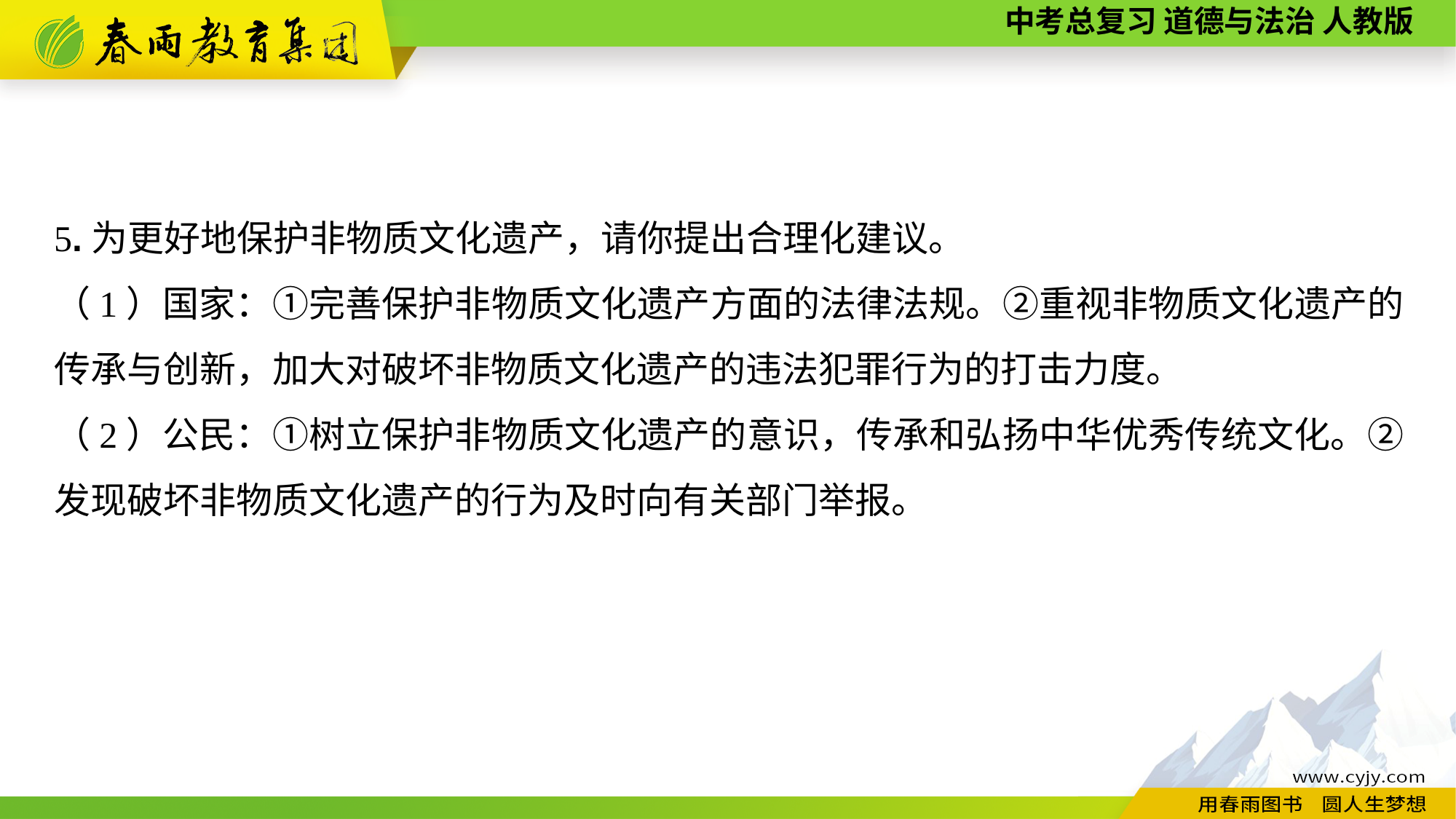

5.为更好地保护非物质文化遗产，请你提出合理化建议。
（1）国家：①完善保护非物质文化遗产方面的法律法规。②重视非物质文化遗产的传承与创新，加大对破坏非物质文化遗产的违法犯罪行为的打击力度。
（2）公民：①树立保护非物质文化遗产的意识，传承和弘扬中华优秀传统文化。②发现破坏非物质文化遗产的行为及时向有关部门举报。